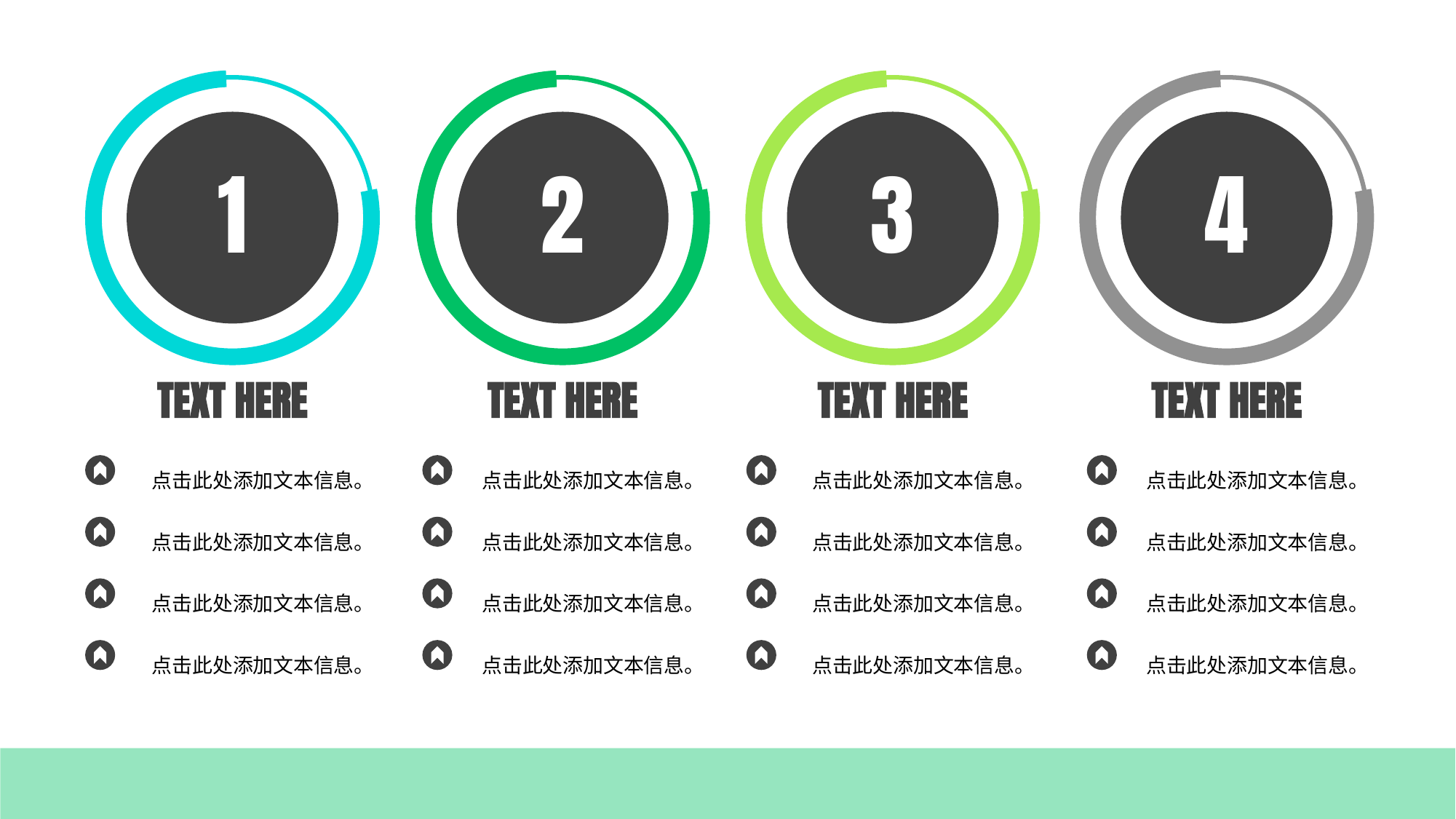

1

2

3

4
TEXT HERE
TEXT HERE
TEXT HERE
TEXT HERE

点击此处添加文本信息。

点击此处添加文本信息。

点击此处添加文本信息。

点击此处添加文本信息。

点击此处添加文本信息。

点击此处添加文本信息。

点击此处添加文本信息。

点击此处添加文本信息。

点击此处添加文本信息。

点击此处添加文本信息。

点击此处添加文本信息。

点击此处添加文本信息。

点击此处添加文本信息。

点击此处添加文本信息。

点击此处添加文本信息。

点击此处添加文本信息。